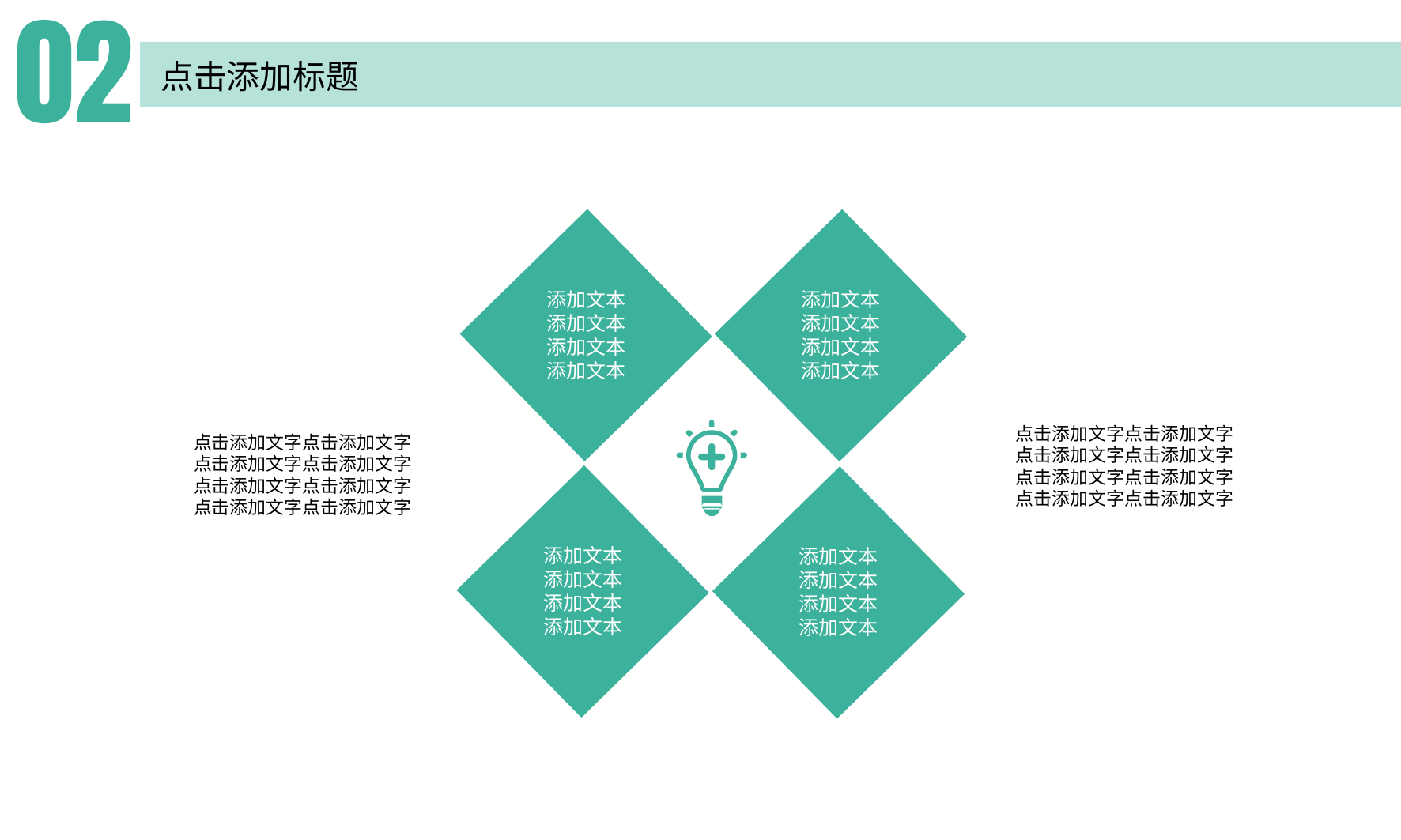

02

点击添加标题

添加文本
添加文本
添加文本
添加文本
添加文本
添加文本
添加文本
添加文本
点击添加文字点击添加文字
点击添加文字点击添加文字
点击添加文字点击添加文字
点击添加文字点击添加文字

点击添加文字点击添加文字
点击添加文字点击添加文字
点击添加文字点击添加文字
点击添加文字点击添加文字

添加文本
添加文本
添加文本
添加文本
添加文本
添加文本
添加文本
添加文本